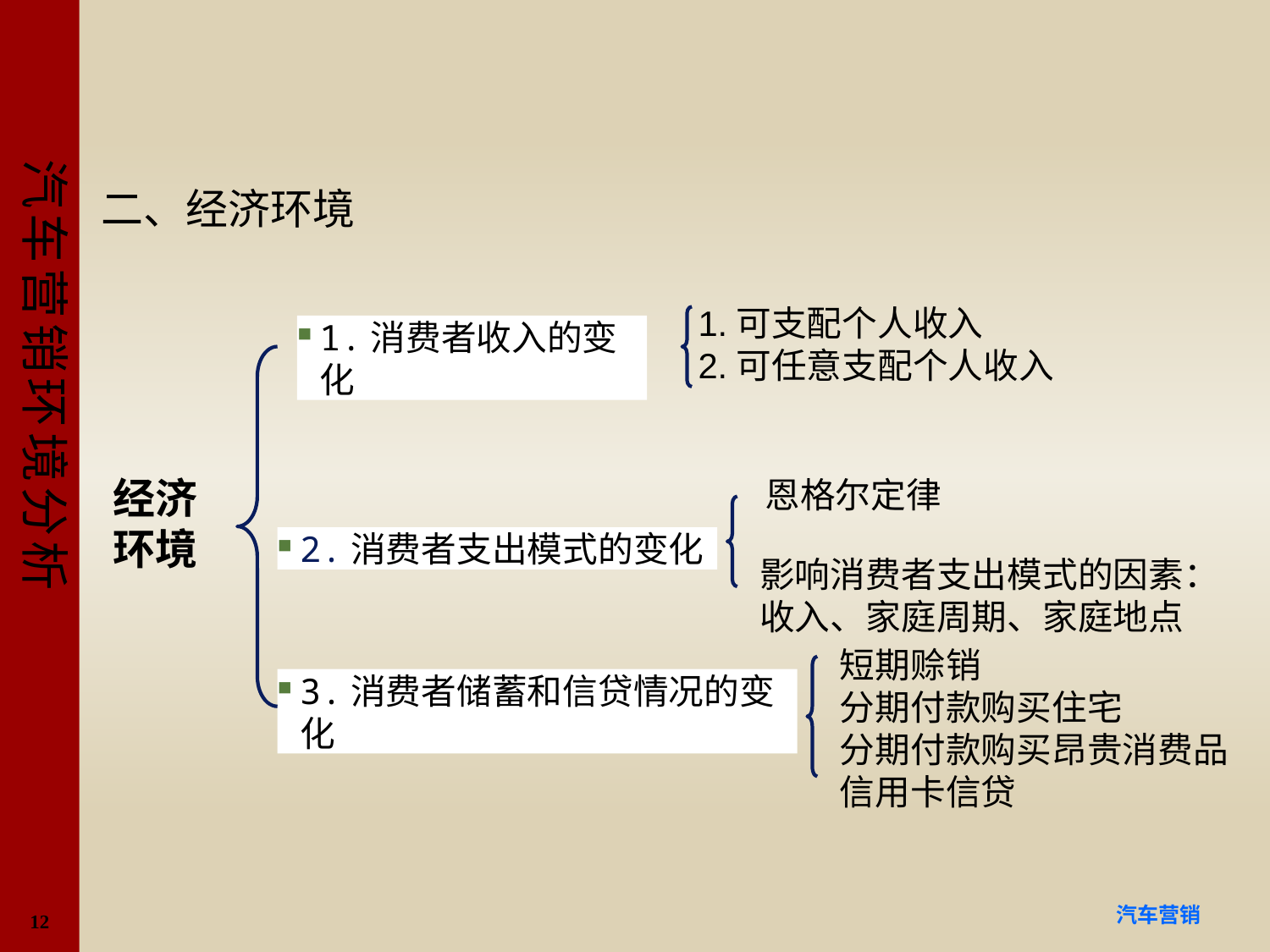

#
二、经济环境

1.可支配个人收入
2.可任意支配个人收入

1.消费者收入的变化

经济环境
恩格尔定律

2.消费者支出模式的变化
影响消费者支出模式的因素：
收入、家庭周期、家庭地点
短期赊销
分期付款购买住宅
分期付款购买昂贵消费品
信用卡信贷

3.消费者储蓄和信贷情况的变化
12